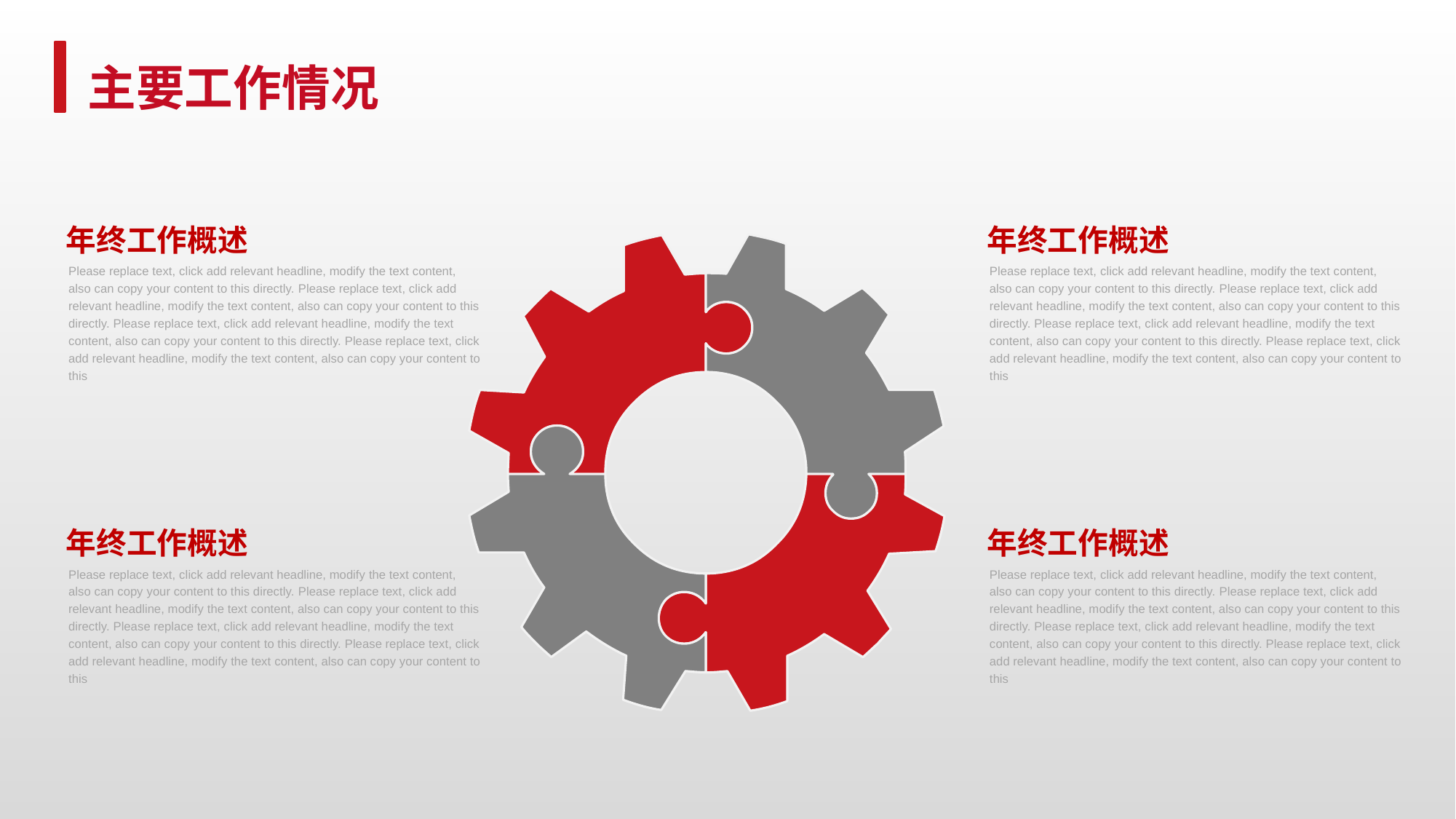

主要工作情况
年终工作概述
年终工作概述

Please replace text, click add relevant headline, modify the text content, also can copy your content to this directly. Please replace text, click add relevant headline, modify the text content, also can copy your content to this directly. Please replace text, click add relevant headline, modify the text content, also can copy your content to this directly. Please replace text, click add relevant headline, modify the text content, also can copy your content to this

Please replace text, click add relevant headline, modify the text content, also can copy your content to this directly. Please replace text, click add relevant headline, modify the text content, also can copy your content to this directly. Please replace text, click add relevant headline, modify the text content, also can copy your content to this directly. Please replace text, click add relevant headline, modify the text content, also can copy your content to this

年终工作概述
年终工作概述
Please replace text, click add relevant headline, modify the text content, also can copy your content to this directly. Please replace text, click add relevant headline, modify the text content, also can copy your content to this directly. Please replace text, click add relevant headline, modify the text content, also can copy your content to this directly. Please replace text, click add relevant headline, modify the text content, also can copy your content to this

Please replace text, click add relevant headline, modify the text content, also can copy your content to this directly. Please replace text, click add relevant headline, modify the text content, also can copy your content to this directly. Please replace text, click add relevant headline, modify the text content, also can copy your content to this directly. Please replace text, click add relevant headline, modify the text content, also can copy your content to this